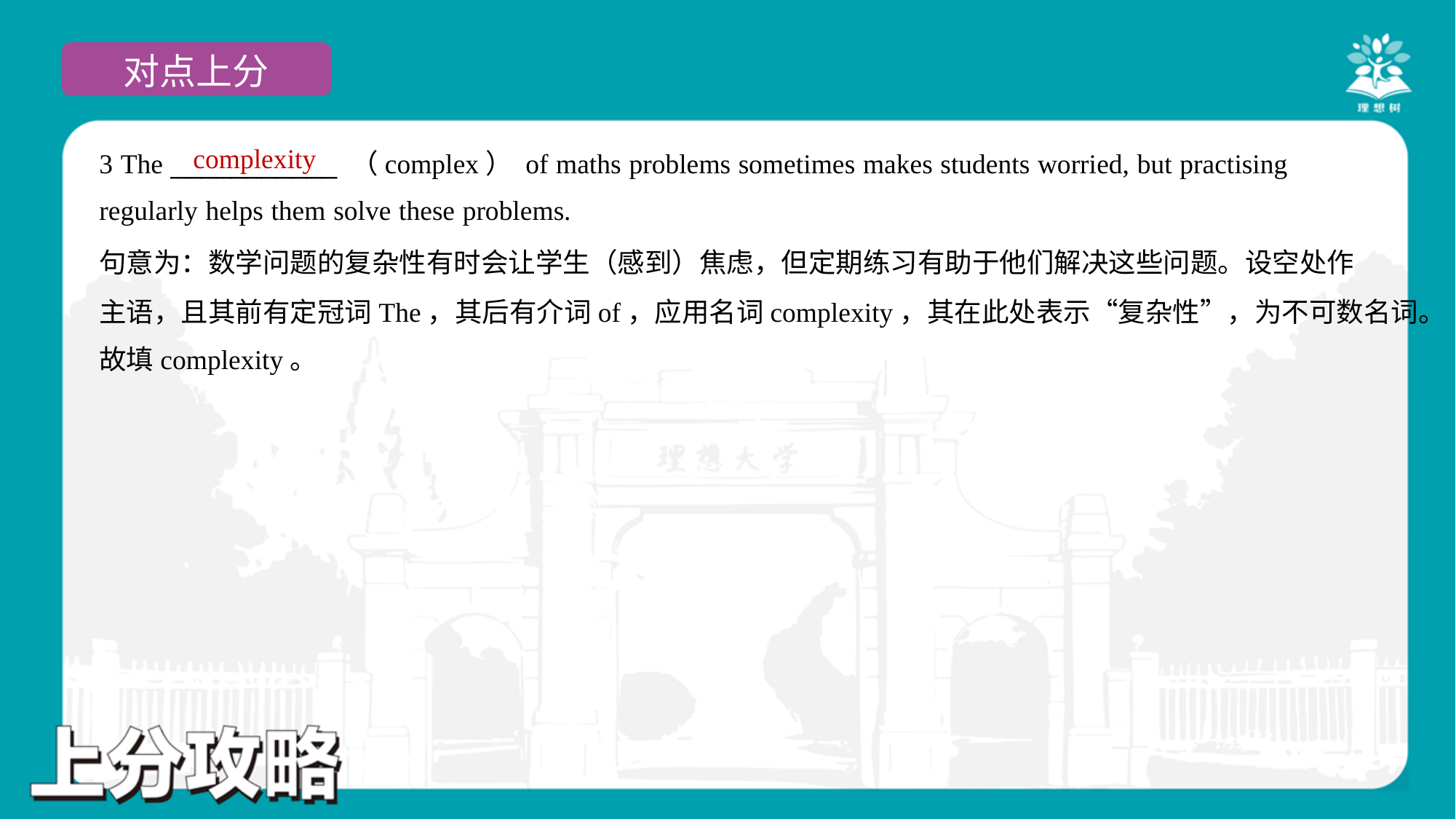

complexity
3 The ___________ （complex） of maths problems sometimes makes students worried, but practising
regularly helps them solve these problems.
句意为：数学问题的复杂性有时会让学生（感到）焦虑，但定期练习有助于他们解决这些问题。设空处作
主语，且其前有定冠词The，其后有介词of，应用名词complexity，其在此处表示“复杂性”，为不可数名词。
故填complexity。